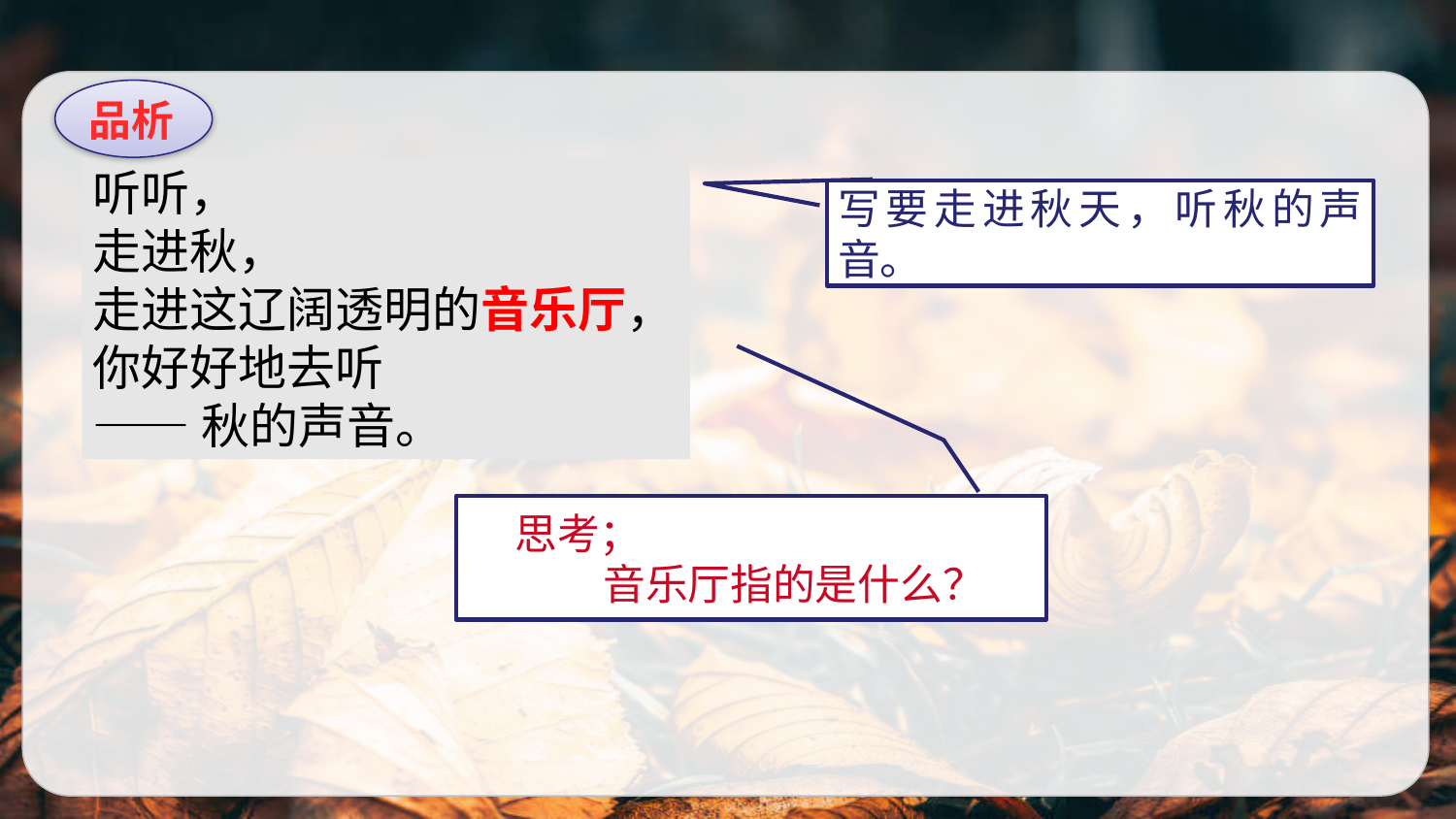

品析
听听，
走进秋，
走进这辽阔透明的音乐厅，
你好好地去听
——秋的声音。
写要走进秋天，听秋的声音。
    思考；
        音乐厅指的是什么？